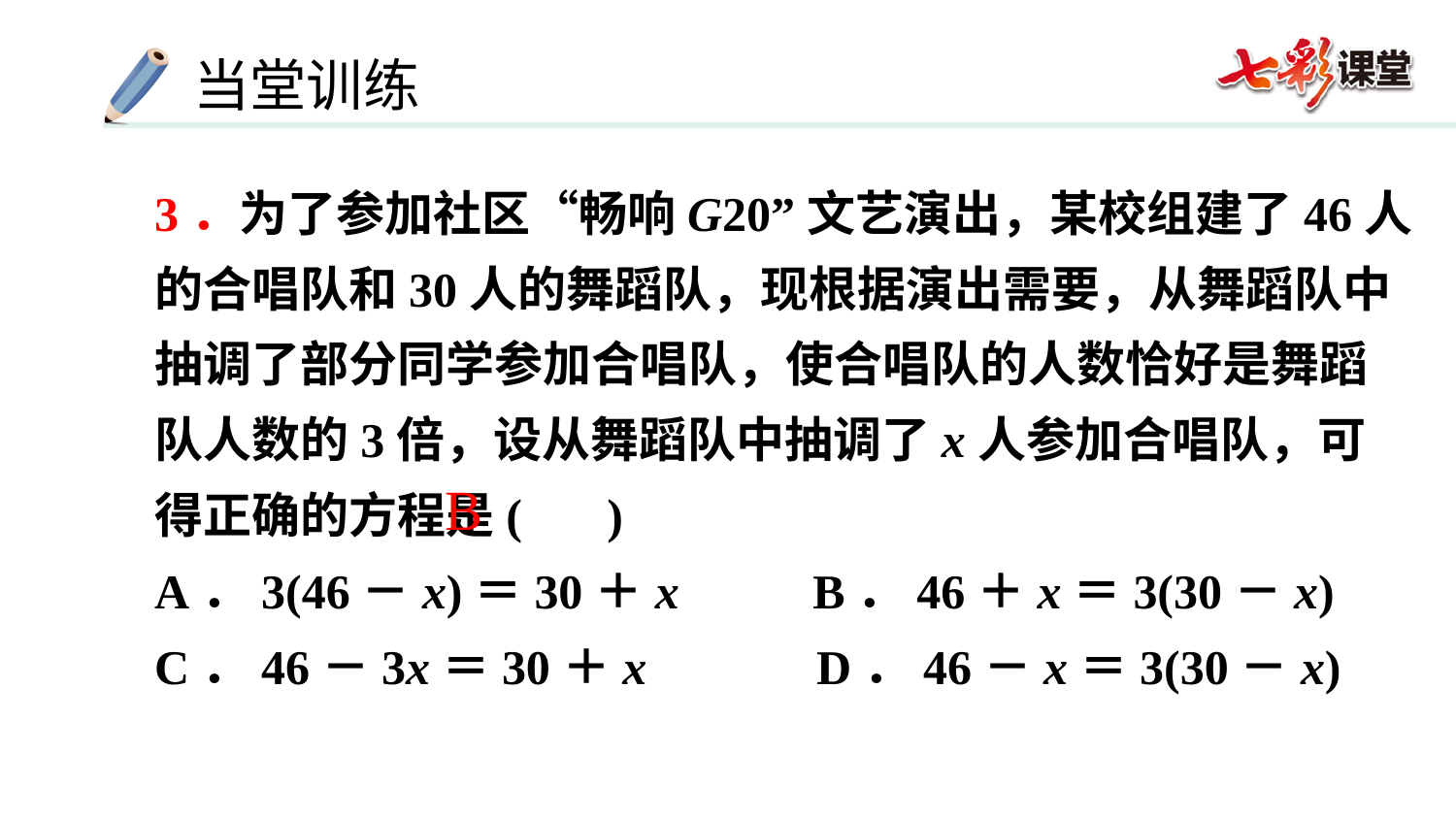

3．为了参加社区“畅响G20”文艺演出，某校组建了46人的合唱队和30人的舞蹈队，现根据演出需要，从舞蹈队中抽调了部分同学参加合唱队，使合唱队的人数恰好是舞蹈队人数的3倍，设从舞蹈队中抽调了x人参加合唱队，可得正确的方程是(       )
A．3(46－x)＝30＋x           B．46＋x＝3(30－x)
C．46－3x＝30＋x              D．46－x＝3(30－x)
B